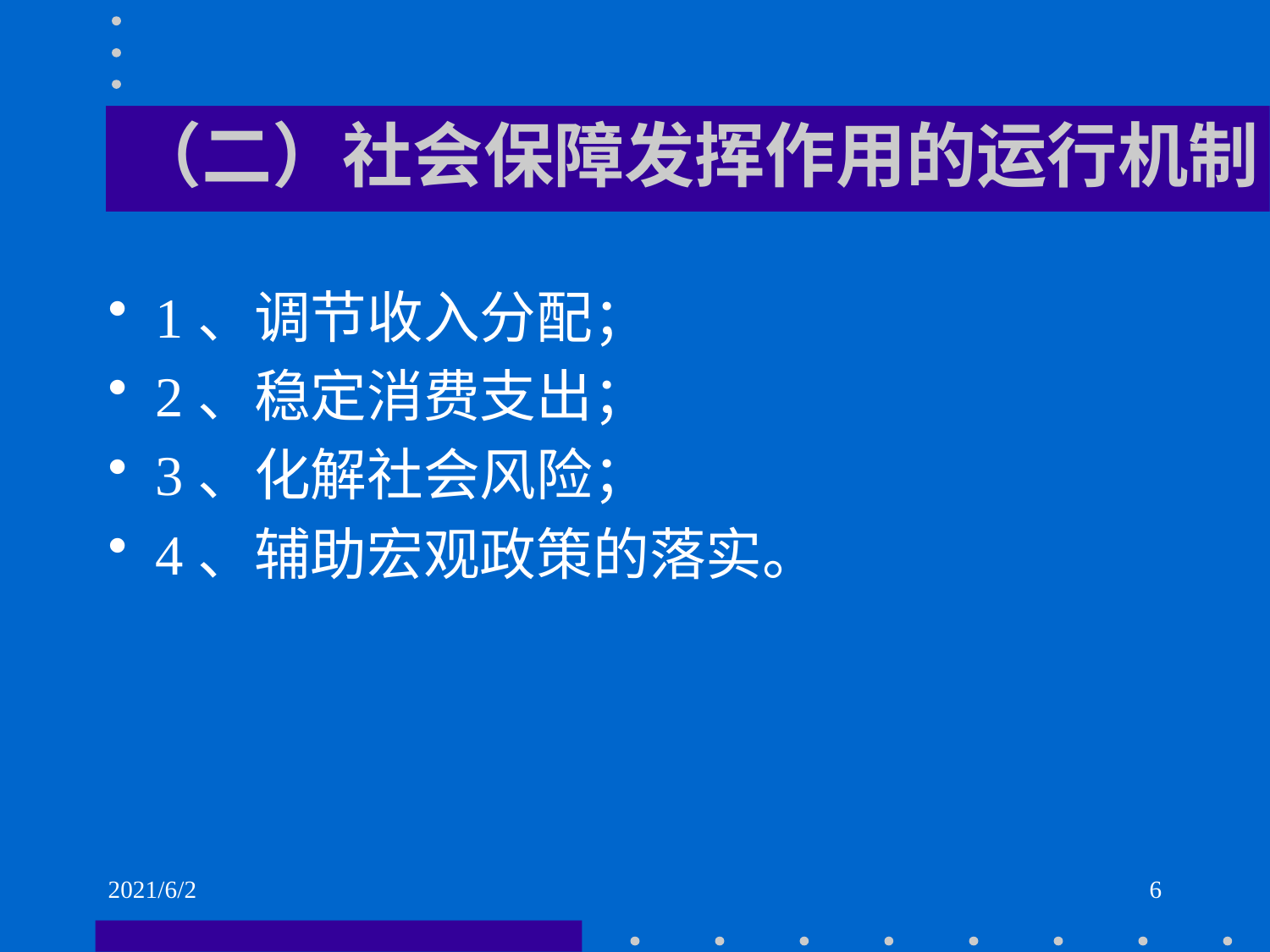

# （二）社会保障发挥作用的运行机制
1、调节收入分配；
2、稳定消费支出；
3、化解社会风险；
4、辅助宏观政策的落实。
2021/6/2
6